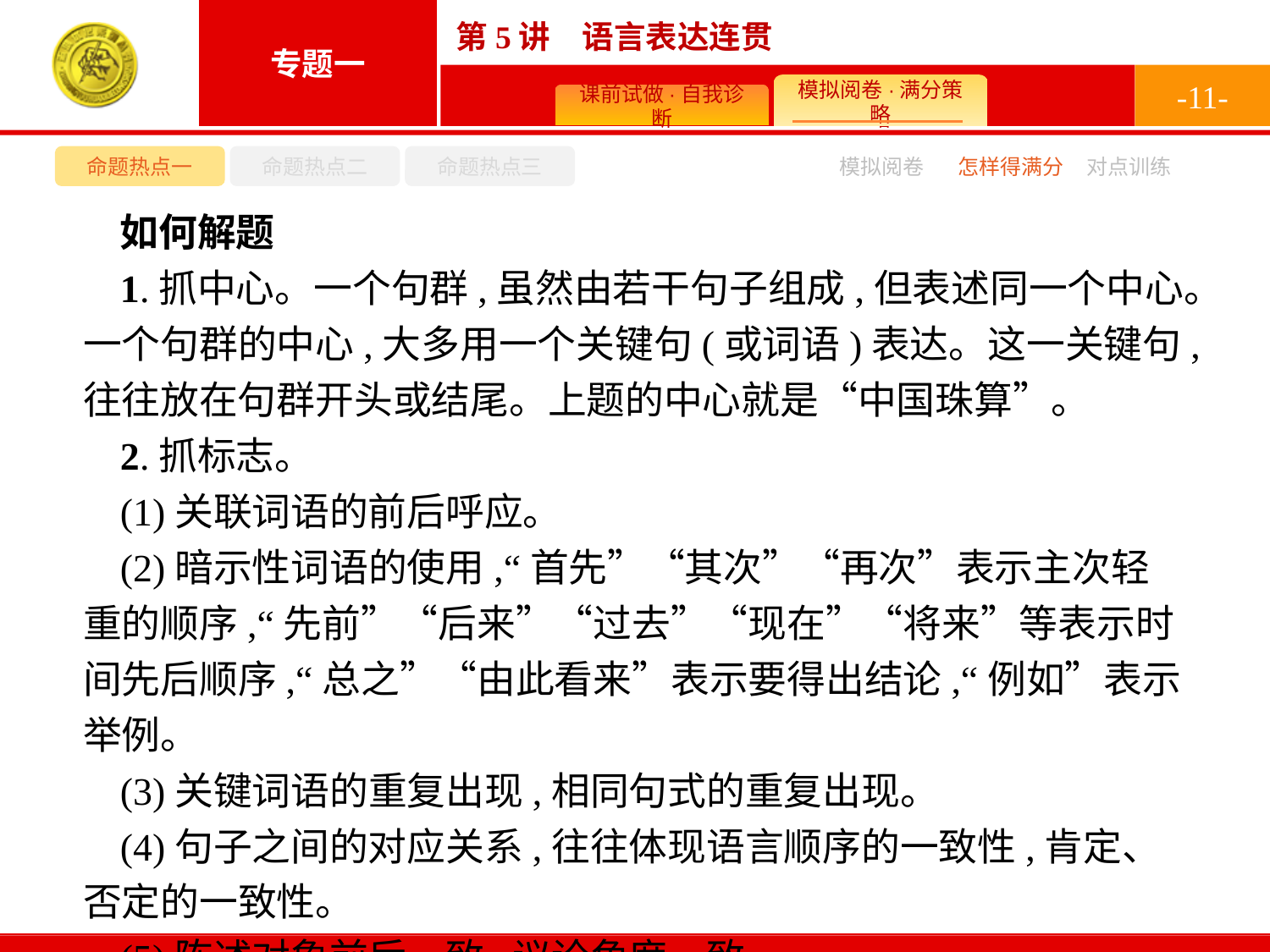

-11-
命题热点一
命题热点二
命题热点三
模拟阅卷
怎样得满分
对点训练
如何解题
1.抓中心。一个句群,虽然由若干句子组成,但表述同一个中心。一个句群的中心,大多用一个关键句(或词语)表达。这一关键句,往往放在句群开头或结尾。上题的中心就是“中国珠算”。
2.抓标志。
(1)关联词语的前后呼应。
(2)暗示性词语的使用,“首先”“其次”“再次”表示主次轻重的顺序,“先前”“后来”“过去”“现在”“将来”等表示时间先后顺序,“总之”“由此看来”表示要得出结论,“例如”表示举例。
(3)关键词语的重复出现,相同句式的重复出现。
(4)句子之间的对应关系,往往体现语言顺序的一致性,肯定、否定的一致性。
(5)陈述对象前后一致,议论角度一致。